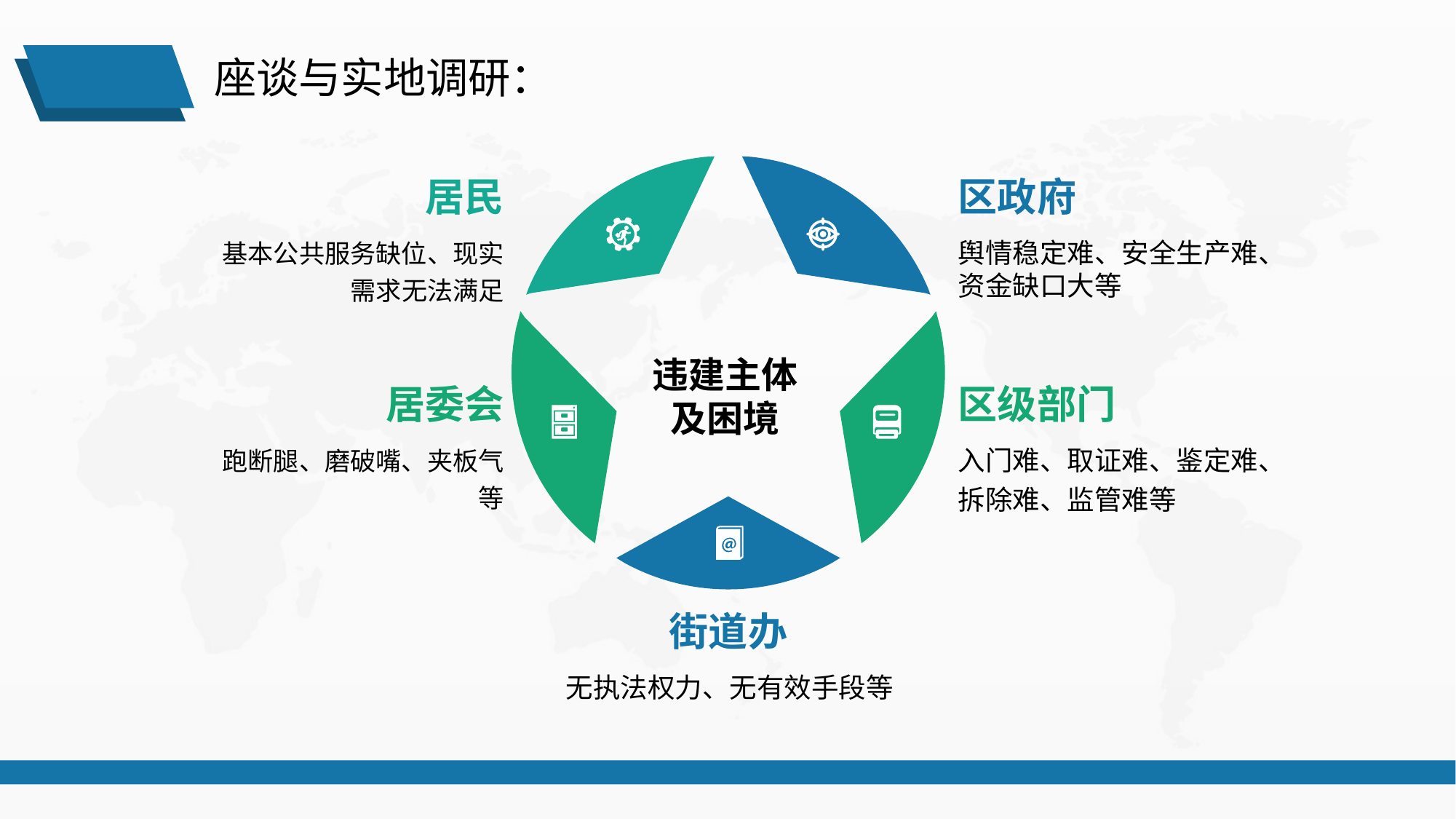

座谈与实地调研：

居民
基本公共服务缺位、现实需求无法满足
区政府
舆情稳定难、安全生产难、资金缺口大等

违建主体
及困境
居委会
跑断腿、磨破嘴、夹板气等
区级部门
入门难、取证难、鉴定难、拆除难、监管难等

街道办
无执法权力、无有效手段等